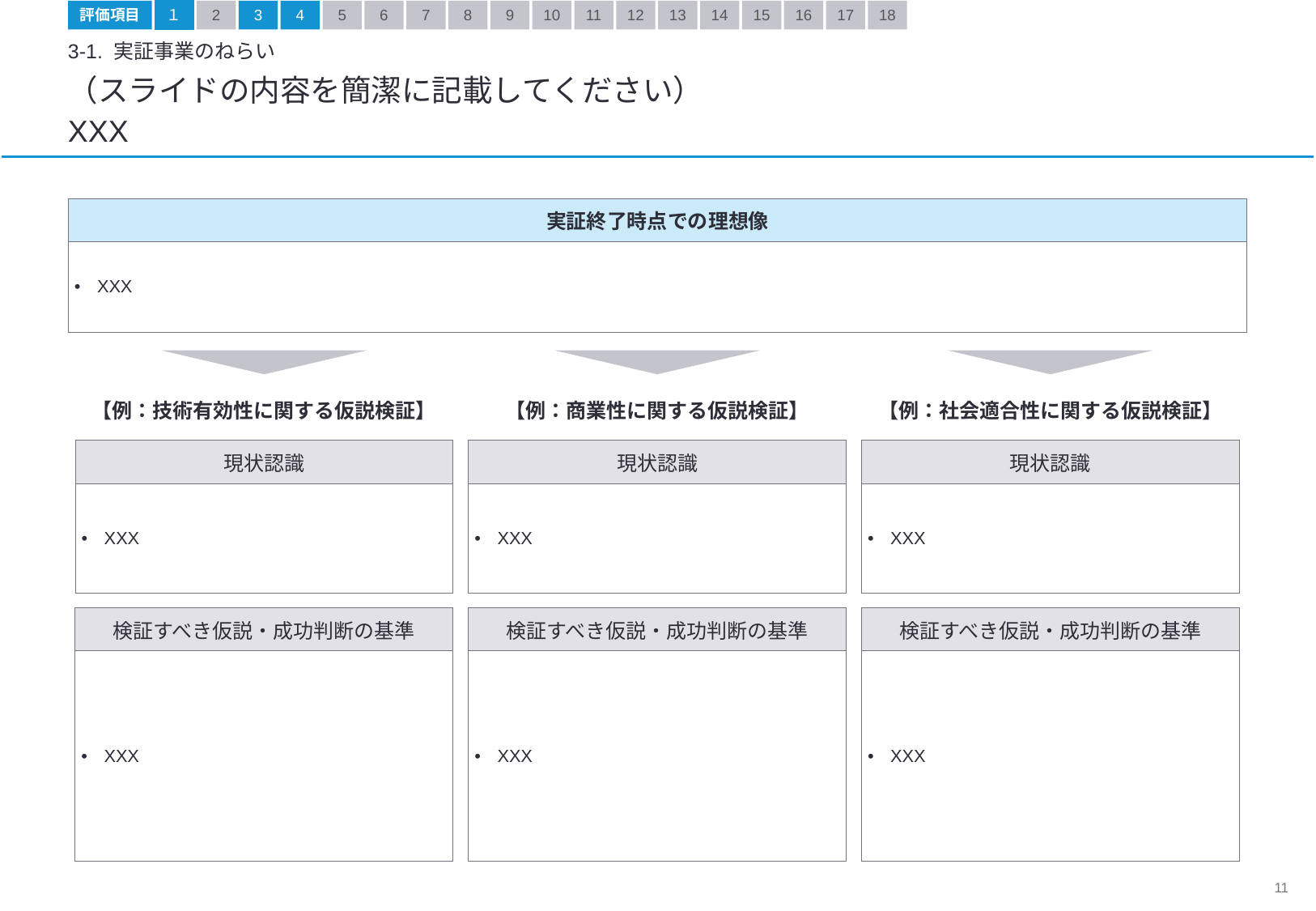

評価項目
１
2
3
4
5
6
7
8
9
10
11
12
13
14
15
16
17
18
3-1. 実証事業のねらい
（スライドの内容を簡潔に記載してください）
XXX
| 実証終了時点での理想像 |
| --- |
| XXX |

【例：技術有効性に関する仮説検証】
【例：商業性に関する仮説検証】
【例：社会適合性に関する仮説検証】
| 現状認識 |
| --- |
| XXX |
| 現状認識 |
| --- |
| XXX |
| 現状認識 |
| --- |
| XXX |
| 検証すべき仮説・成功判断の基準 |
| --- |
| XXX |
| 検証すべき仮説・成功判断の基準 |
| --- |
| XXX |
| 検証すべき仮説・成功判断の基準 |
| --- |
| XXX |